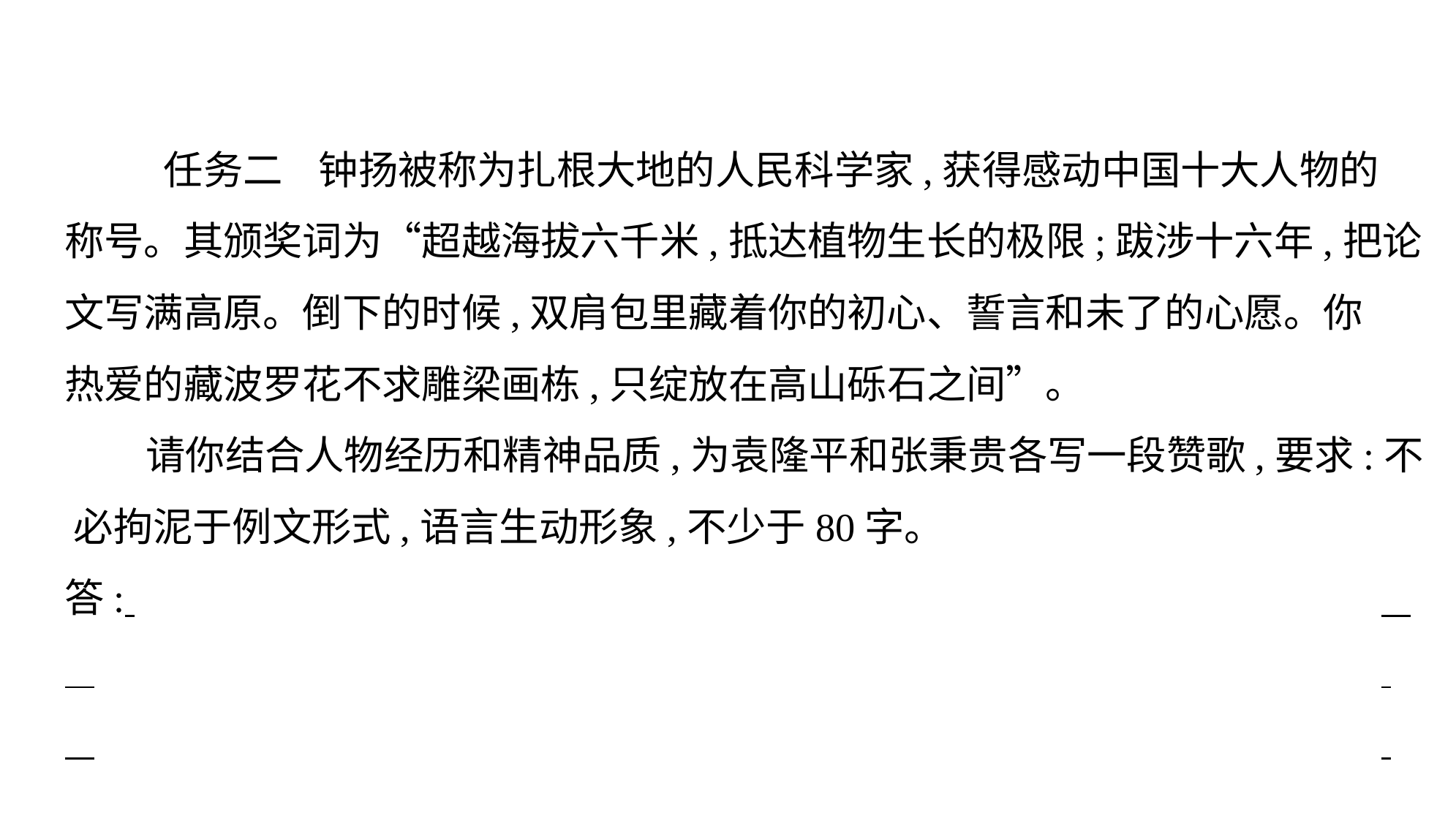

任务二    钟扬被称为扎根大地的人民科学家,获得感动中国十大人物的   称号。其颁奖词为“超越海拔六千米,抵达植物生长的极限;跋涉十六年,把论
文写满高原。倒下的时候,双肩包里藏着你的初心、誓言和未了的心愿。你
热爱的藏波罗花不求雕梁画栋,只绽放在高山砾石之间”。
        请你结合人物经历和精神品质,为袁隆平和张秉贵各写一段赞歌,要求:不  必拘泥于例文形式,语言生动形象,不少于80字。
答: